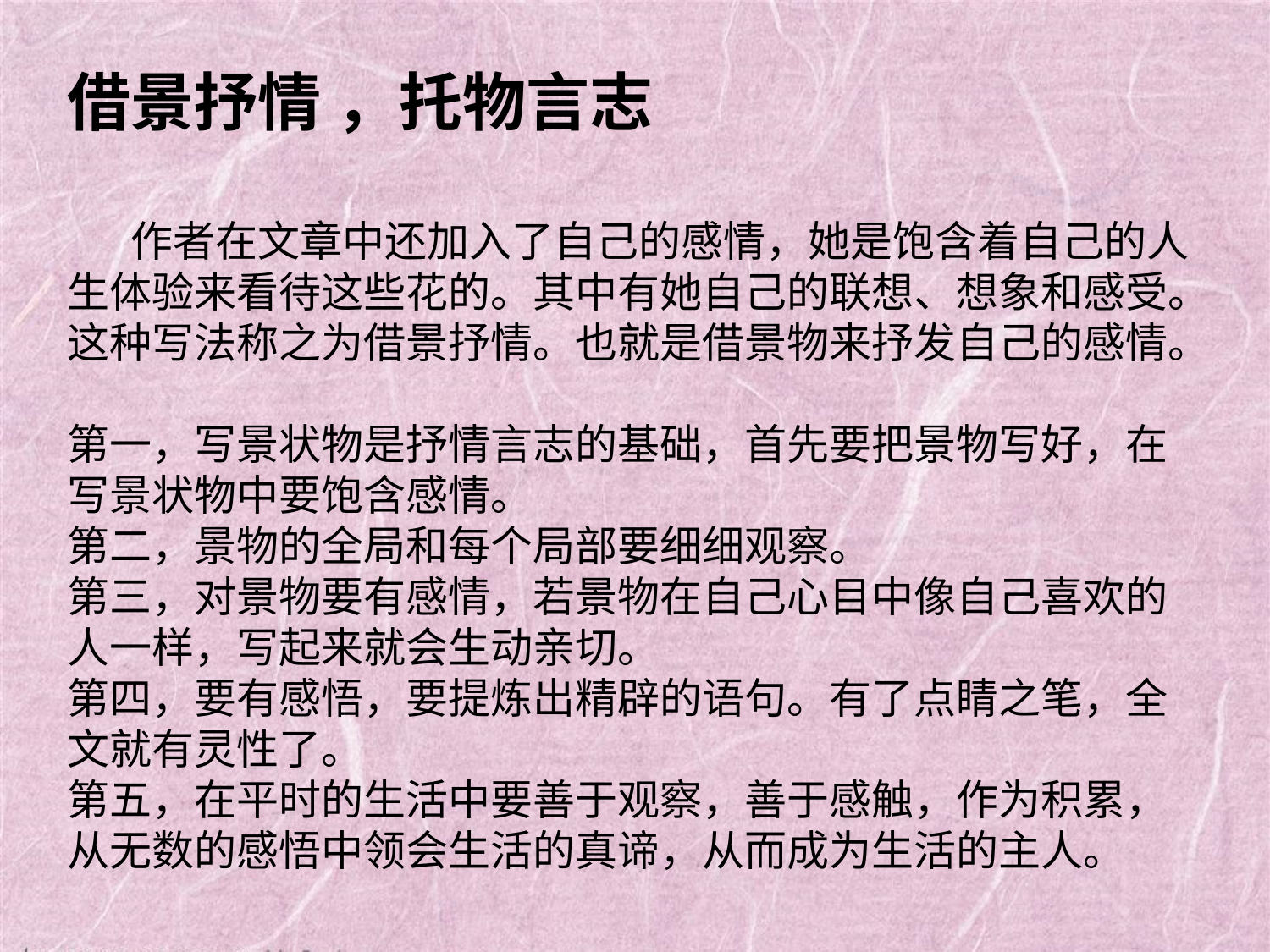

借景抒情 ，托物言志
　　 
　　作者在文章中还加入了自己的感情，她是饱含着自己的人生体验来看待这些花的。其中有她自己的联想、想象和感受。这种写法称之为借景抒情。也就是借景物来抒发自己的感情。　　 
第一，写景状物是抒情言志的基础，首先要把景物写好，在写景状物中要饱含感情。　　 
第二，景物的全局和每个局部要细细观察。　　 
第三，对景物要有感情，若景物在自己心目中像自己喜欢的人一样，写起来就会生动亲切。　　 
第四，要有感悟，要提炼出精辟的语句。有了点睛之笔，全文就有灵性了。 　　 
第五，在平时的生活中要善于观察，善于感触，作为积累，从无数的感悟中领会生活的真谛，从而成为生活的主人。